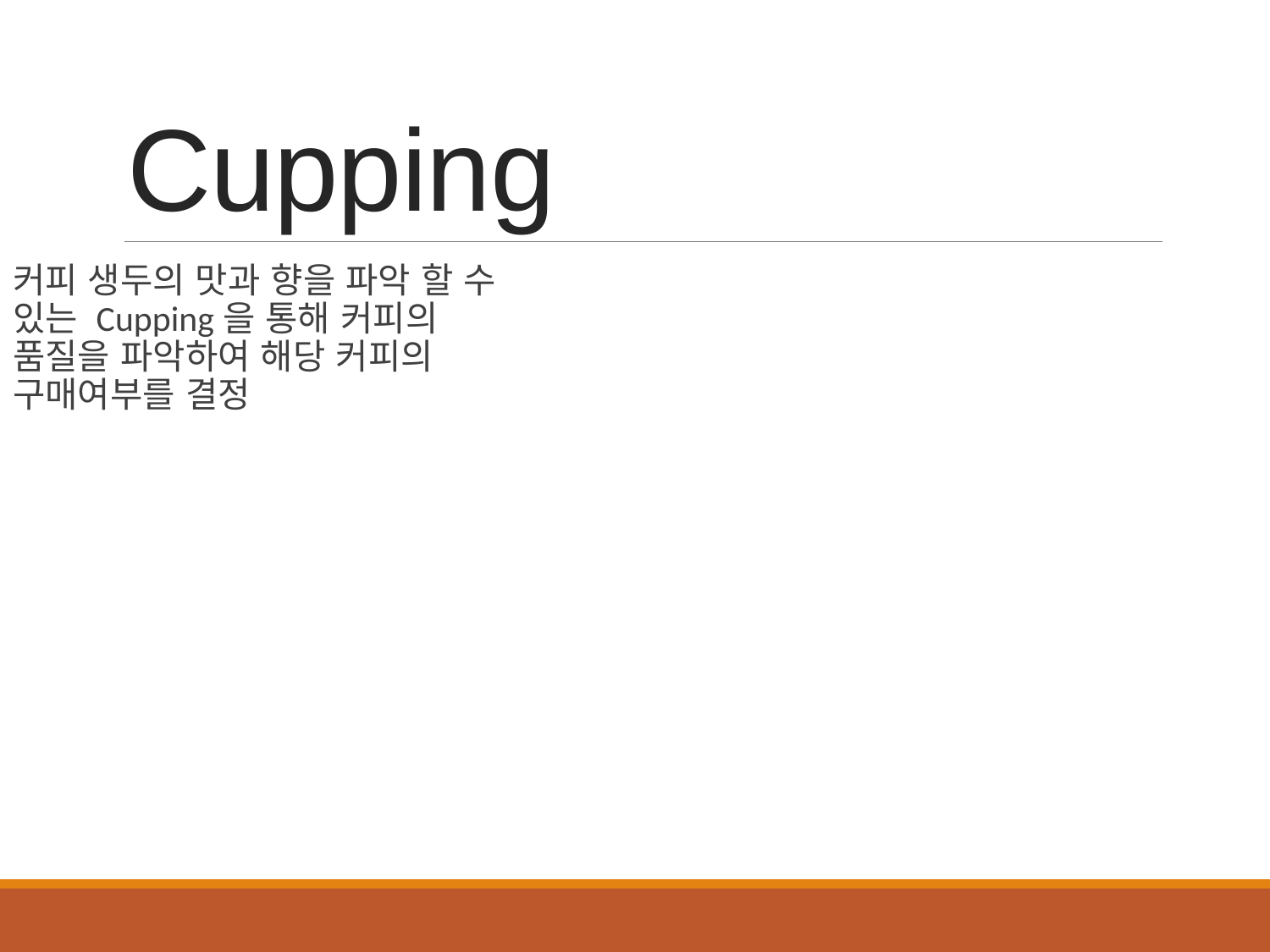

# Cupping
커피 생두의 맛과 향을 파악 할 수 있는 Cupping을 통해 커피의 품질을 파악하여 해당 커피의 구매여부를 결정